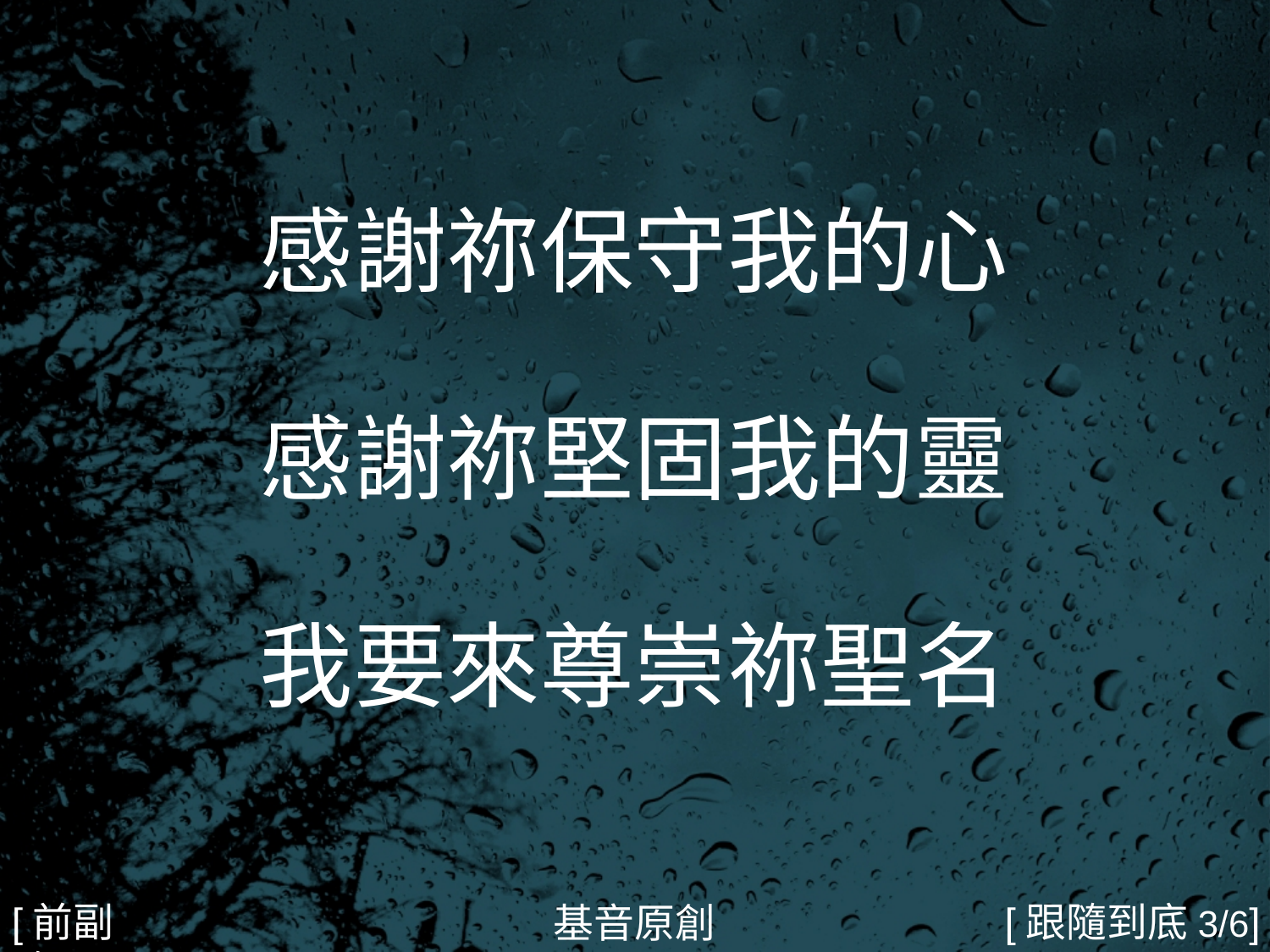

感謝祢保守我的心

感謝祢堅固我的靈

我要來尊崇祢聖名
#

[前副歌]
[跟隨到底3/6]
基音原創